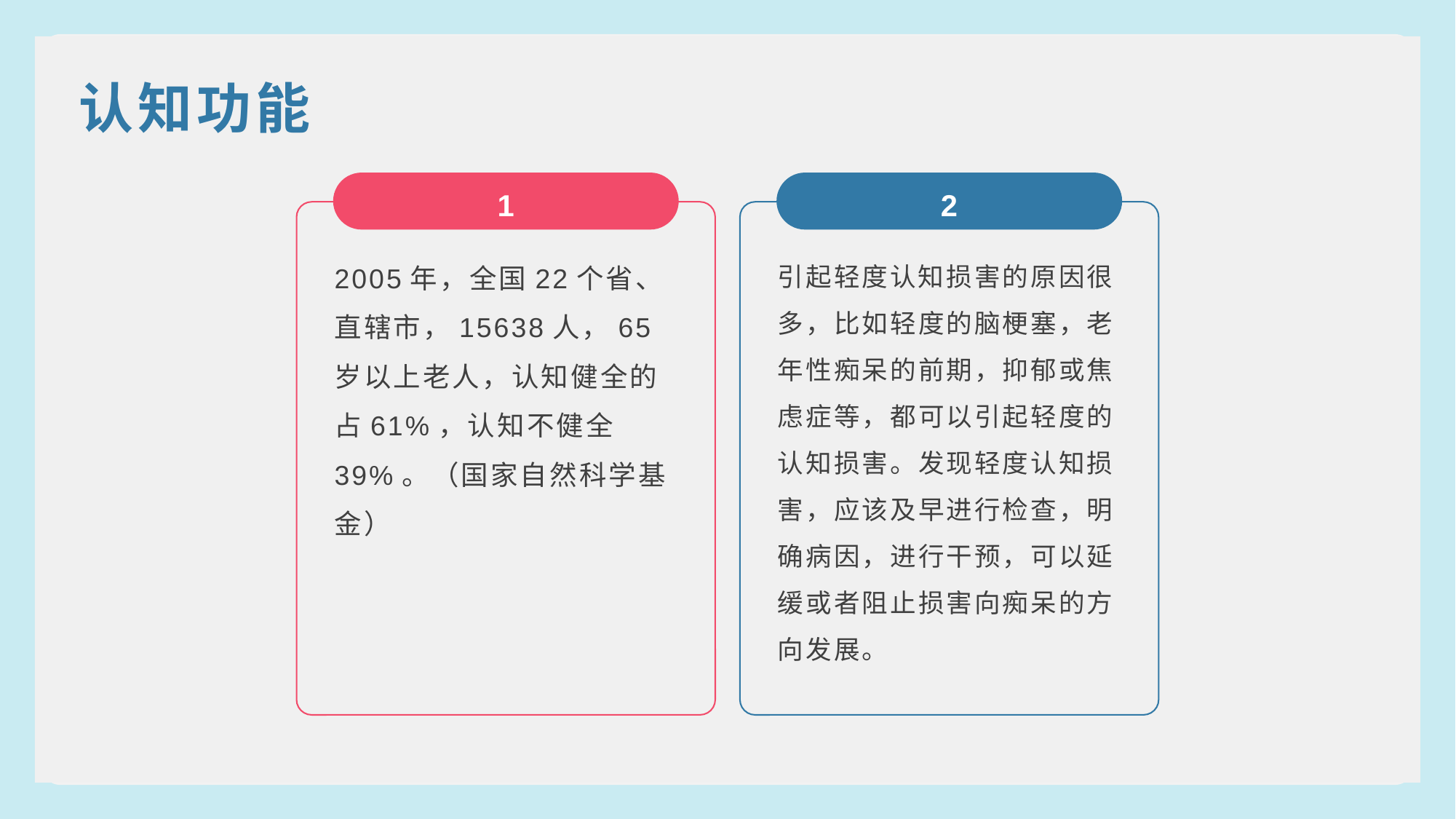

认知功能

1

2005年，全国22个省、直辖市，15638人，65岁以上老人，认知健全的占61%，认知不健全39%。（国家自然科学基金）

2

引起轻度认知损害的原因很多，比如轻度的脑梗塞，老年性痴呆的前期，抑郁或焦虑症等，都可以引起轻度的认知损害。发现轻度认知损害，应该及早进行检查，明确病因，进行干预，可以延缓或者阻止损害向痴呆的方向发展。